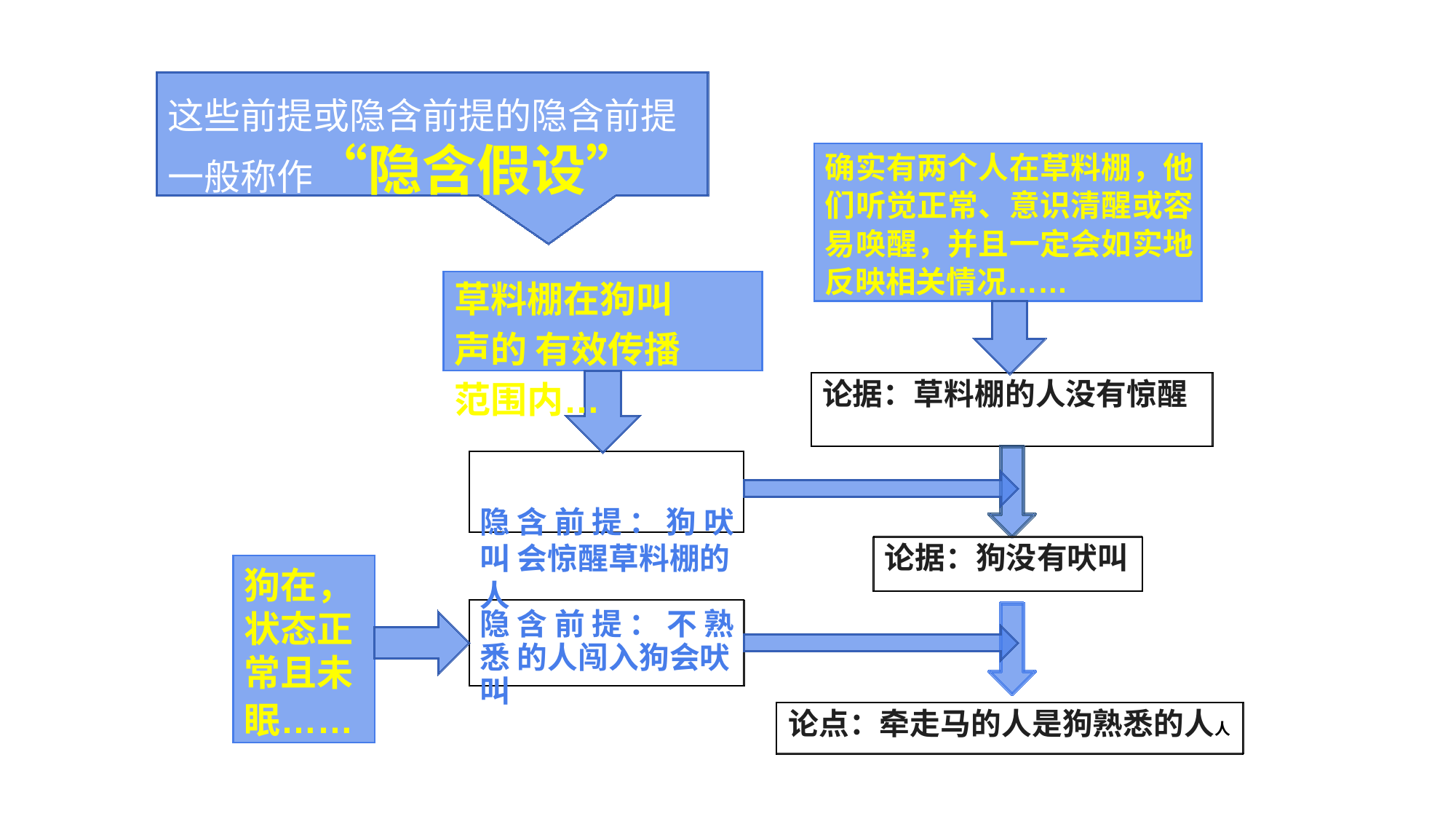

这些前提或隐含前提的隐含前提 一般称作“隐含假设”
草料棚在狗叫声的 有效传播范围内…
隐 含 前 提 ： 狗 吠 叫 会惊醒草料棚的人

确实有两个人在草料棚，他 们听觉正常、意识清醒或容 易唤醒，并且一定会如实地 反映相关情况……
论据：草料棚的人没有惊醒

论据：狗没有吠叫
论点：牵走马的人是狗熟悉的人人

狗在，
状态正
常且未
眠……

隐 含 前 提 ： 不 熟 悉 的人闯入狗会吠叫